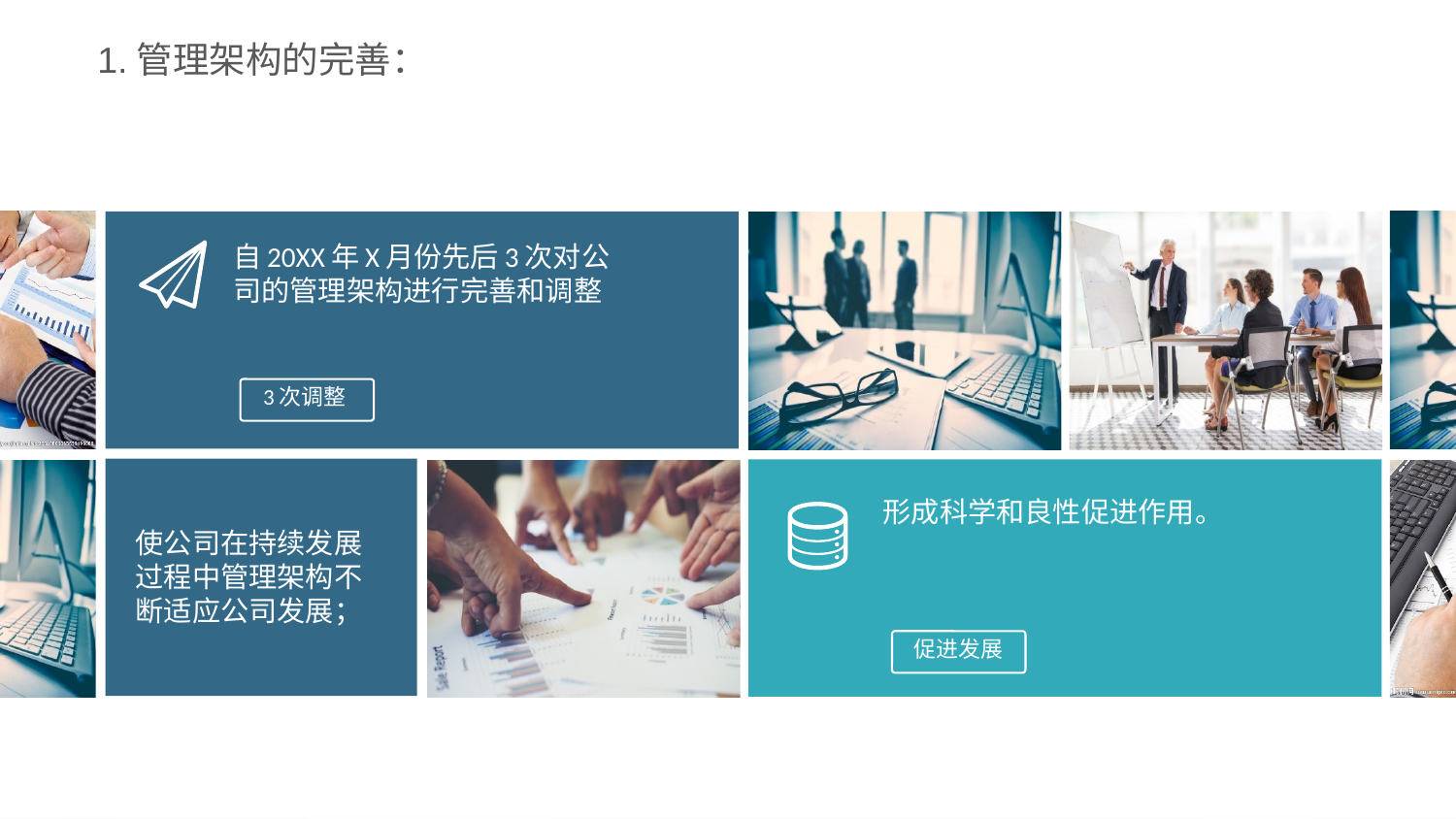

1.管理架构的完善：

自20XX年X月份先后3次对公司的管理架构进行完善和调整

3次调整

使公司在持续发展过程中管理架构不断适应公司发展；

形成科学和良性促进作用。

促进发展